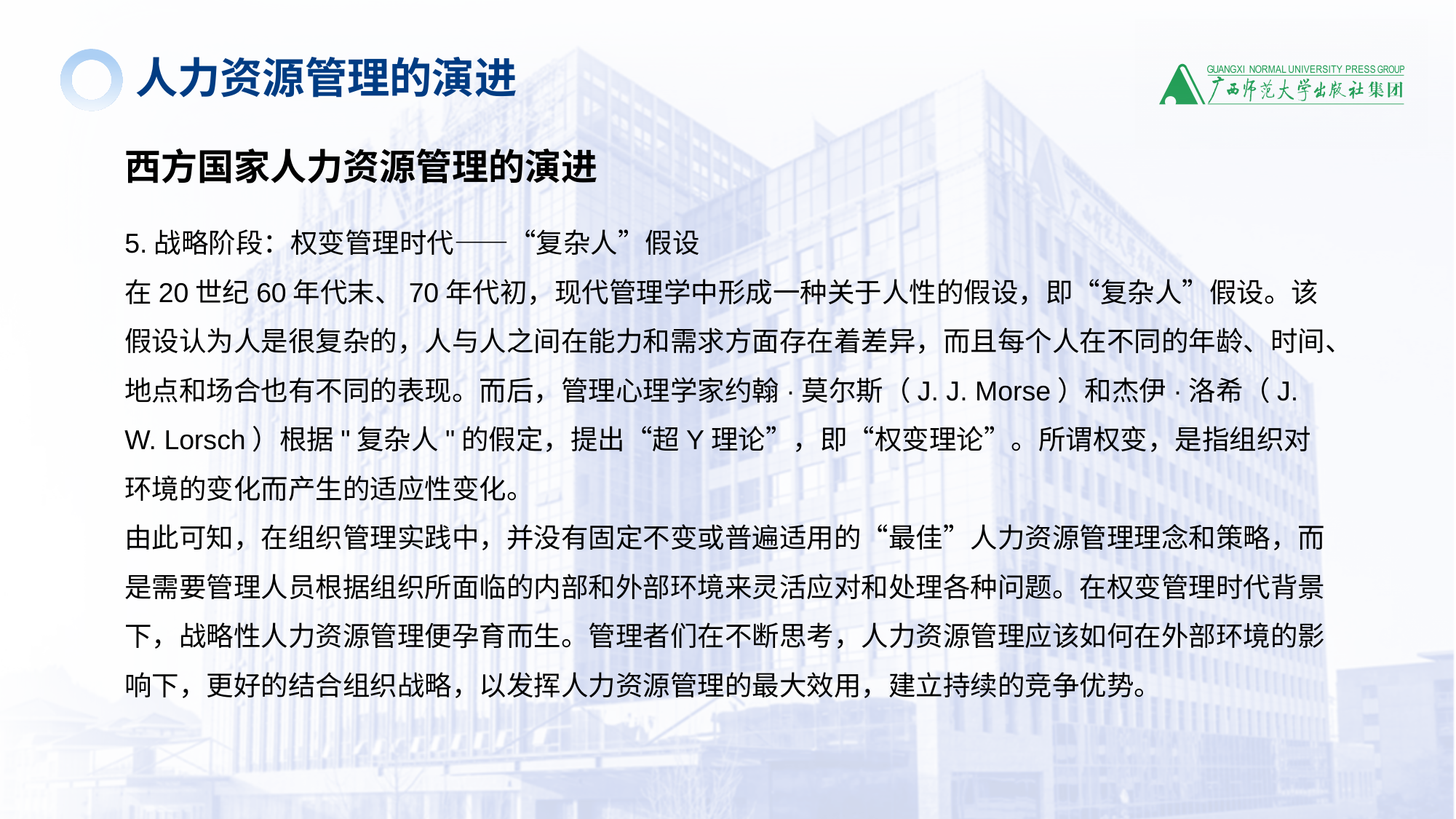

人力资源管理的演进

西方国家人力资源管理的演进
5.战略阶段：权变管理时代——“复杂人”假设
在20世纪60年代末、70年代初，现代管理学中形成一种关于人性的假设，即“复杂人”假设。该假设认为人是很复杂的，人与人之间在能力和需求方面存在着差异，而且每个人在不同的年龄、时间、地点和场合也有不同的表现。而后，管理心理学家约翰·莫尔斯（J. J. Morse）和杰伊·洛希（J. W. Lorsch）根据"复杂人"的假定，提出“超Y理论”，即“权变理论”。所谓权变，是指组织对环境的变化而产生的适应性变化。
由此可知，在组织管理实践中，并没有固定不变或普遍适用的“最佳”人力资源管理理念和策略，而是需要管理人员根据组织所面临的内部和外部环境来灵活应对和处理各种问题。在权变管理时代背景下，战略性人力资源管理便孕育而生。管理者们在不断思考，人力资源管理应该如何在外部环境的影响下，更好的结合组织战略，以发挥人力资源管理的最大效用，建立持续的竞争优势。